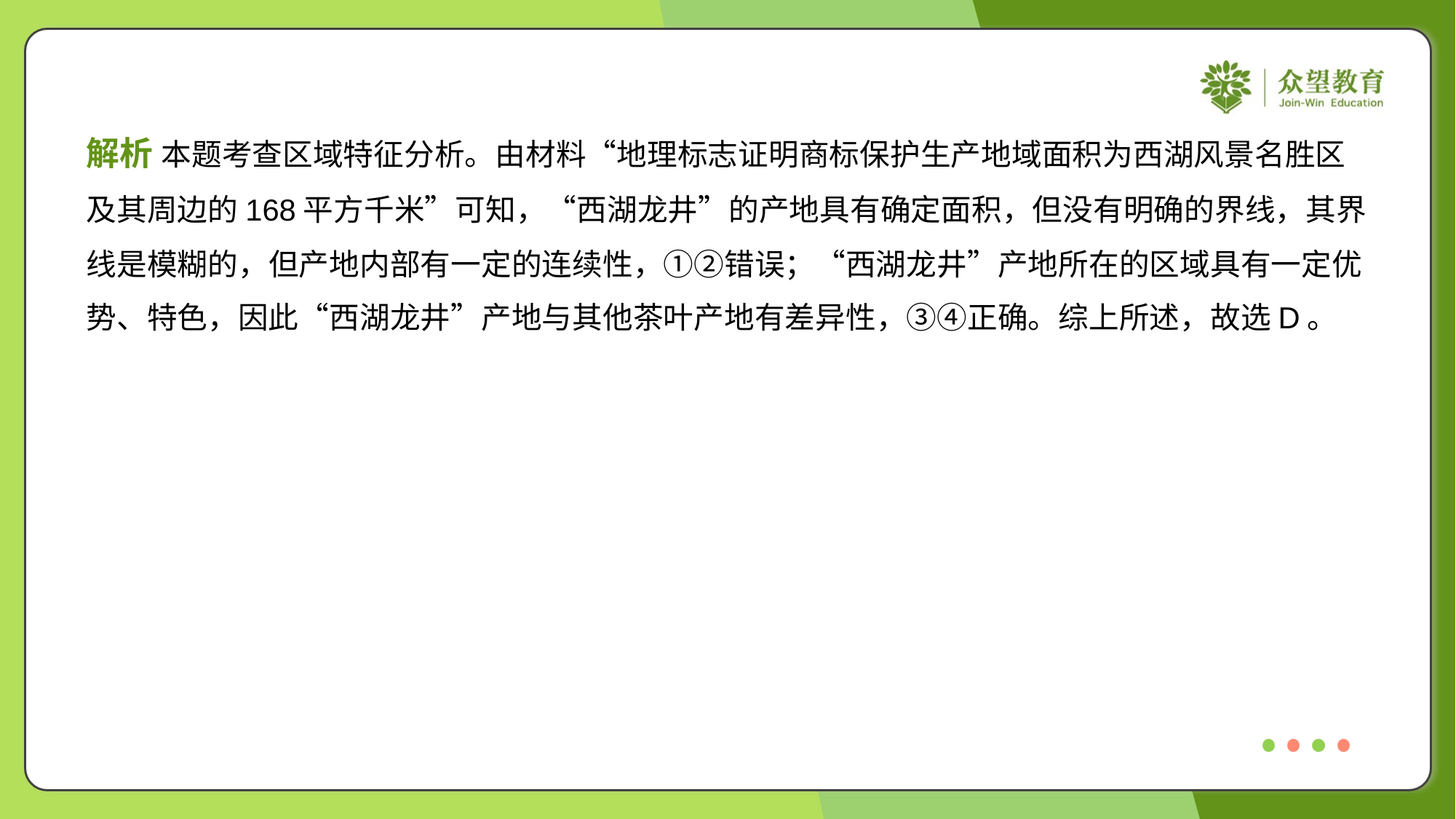

解析 本题考查区域特征分析。由材料“地理标志证明商标保护生产地域面积为西湖风景名胜区
及其周边的168平方千米”可知，“西湖龙井”的产地具有确定面积，但没有明确的界线，其界
线是模糊的，但产地内部有一定的连续性，①②错误；“西湖龙井”产地所在的区域具有一定优
势、特色，因此“西湖龙井”产地与其他茶叶产地有差异性，③④正确。综上所述，故选D。